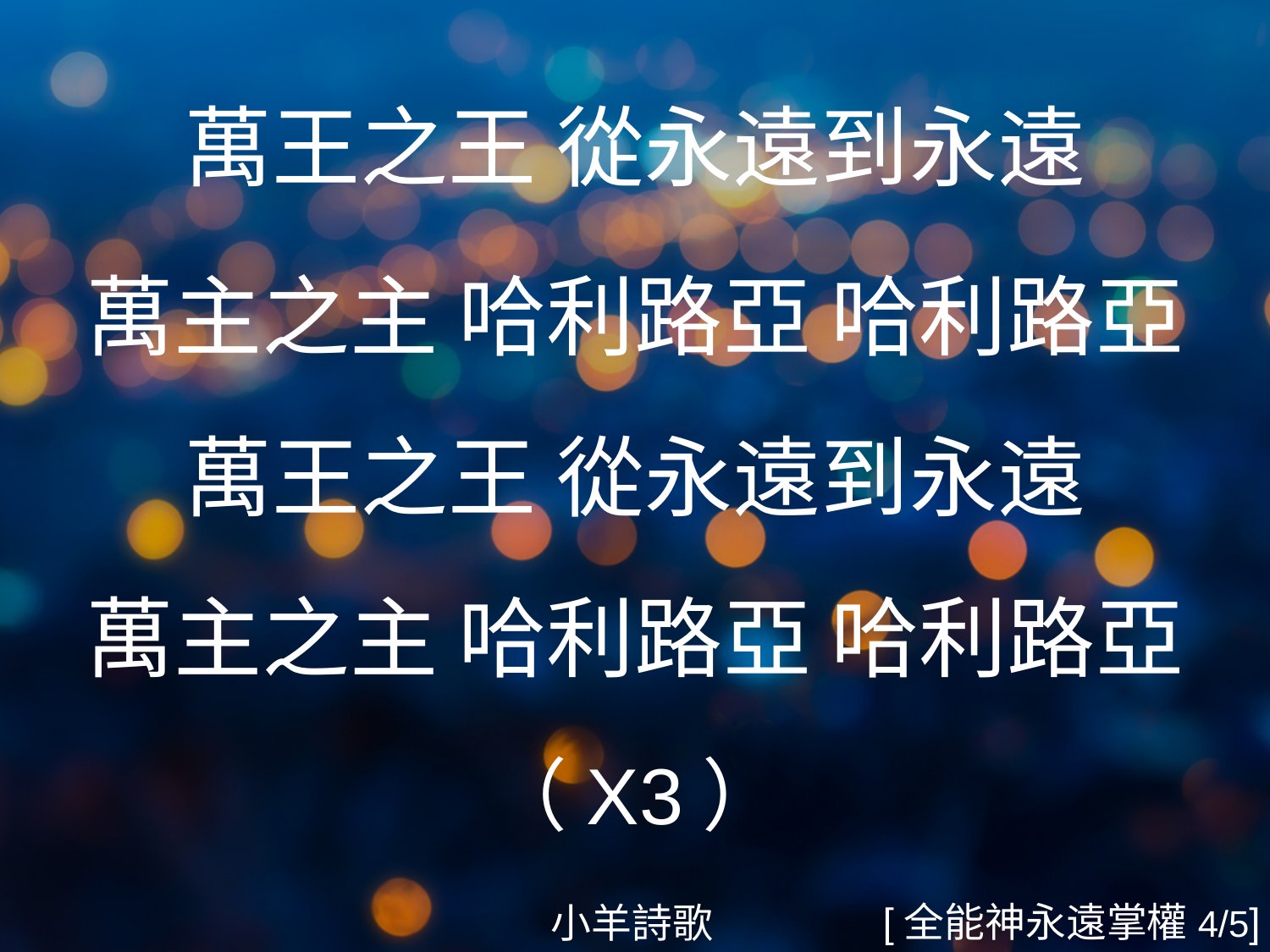

萬王之王 從永遠到永遠

萬主之主 哈利路亞 哈利路亞

萬王之王 從永遠到永遠

萬主之主 哈利路亞 哈利路亞

（X3）
#

[全能神永遠掌權4/5]
小羊詩歌